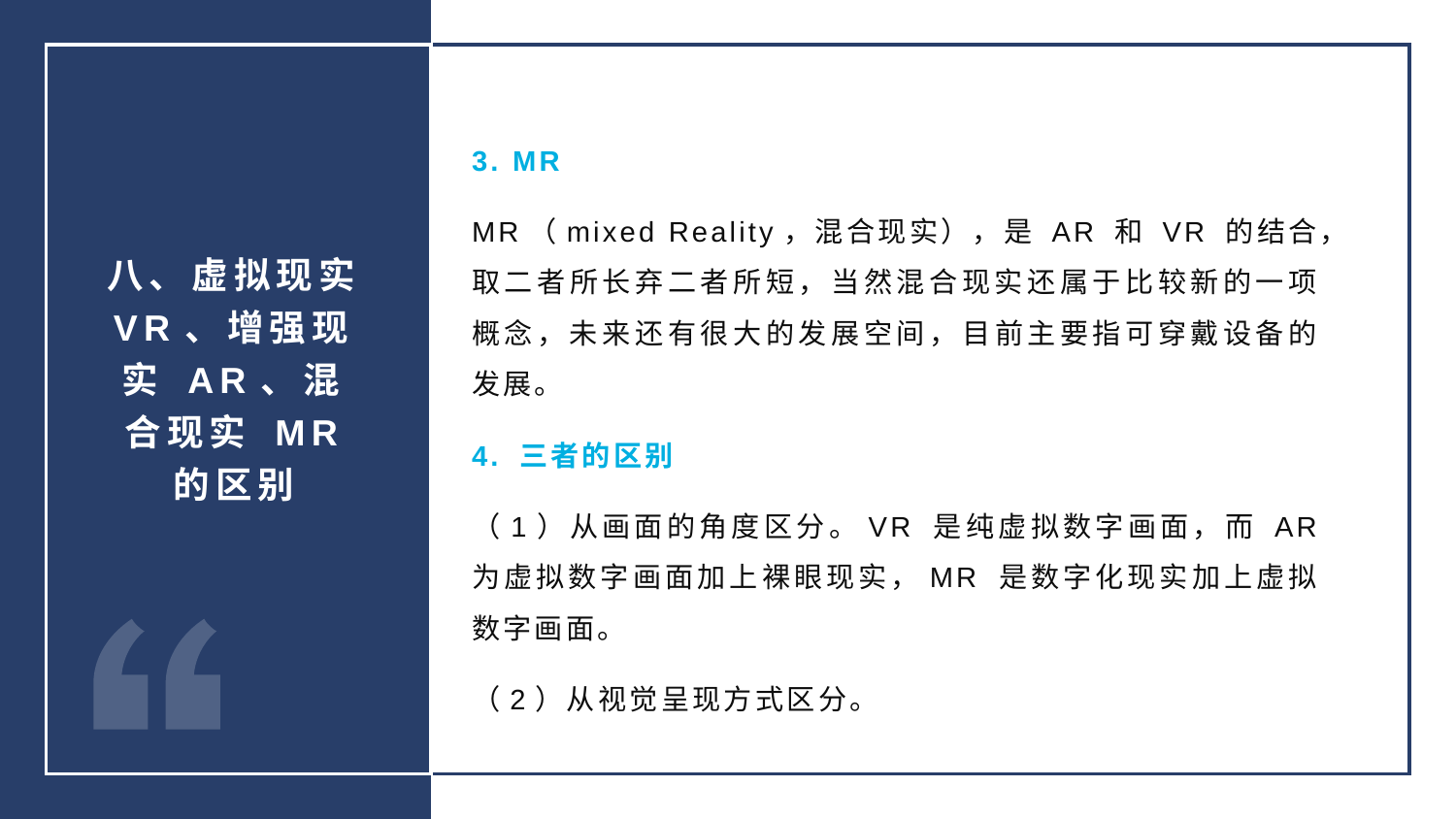

3. MR
MR（mixed Reality，混合现实），是 AR 和 VR 的结合，取二者所长弃二者所短，当然混合现实还属于比较新的一项概念，未来还有很大的发展空间，目前主要指可穿戴设备的发展。
4. 三者的区别
（1）从画面的角度区分。VR 是纯虚拟数字画面，而 AR 为虚拟数字画面加上裸眼现实，MR 是数字化现实加上虚拟数字画面。
（2）从视觉呈现方式区分。
八、虚拟现实 VR、增强现实 AR、混合现实 MR 的区别